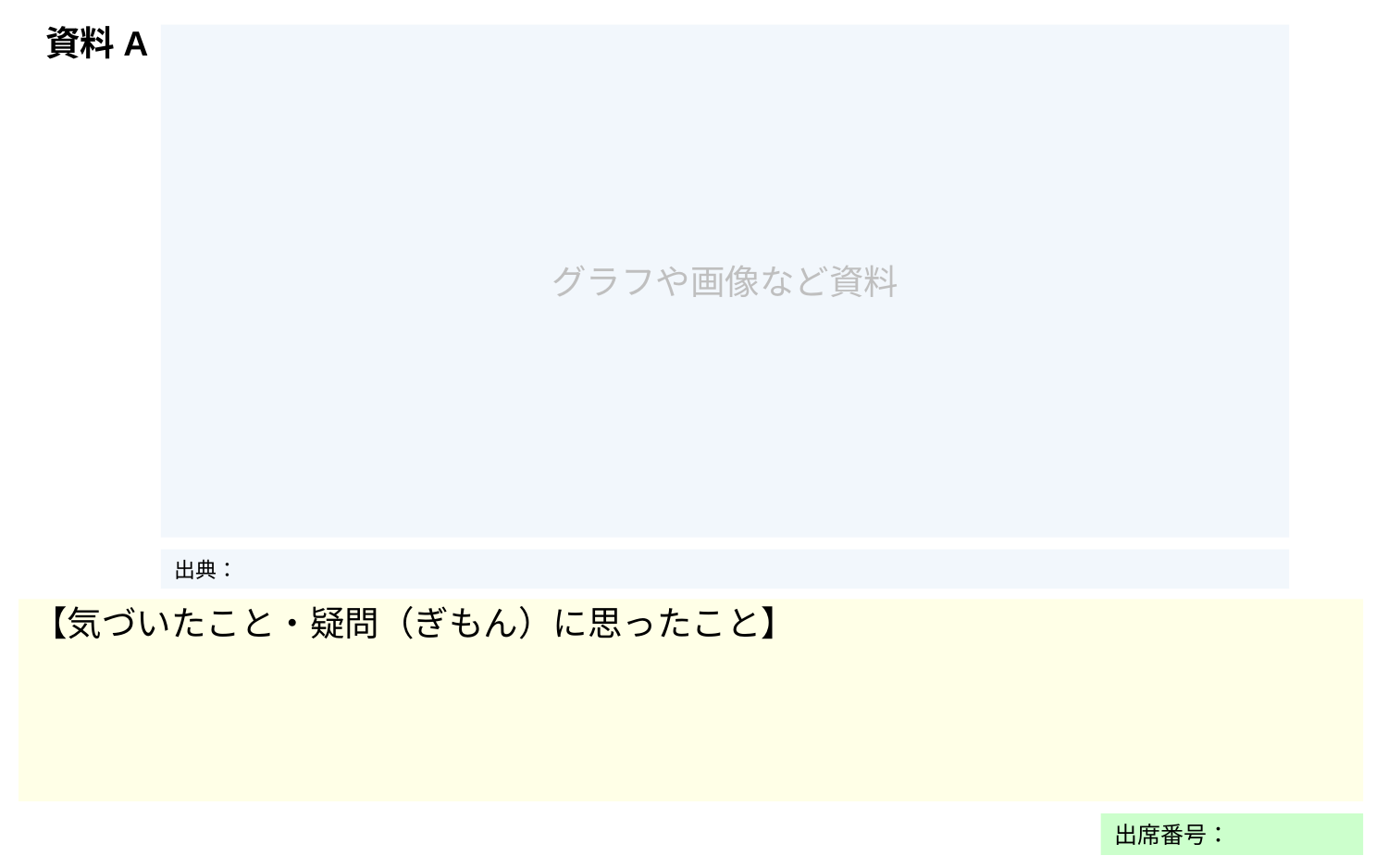

資料A
グラフや画像など資料
出典：
# 【気づいたこと・疑問（ぎもん）に思ったこと】
出席番号：